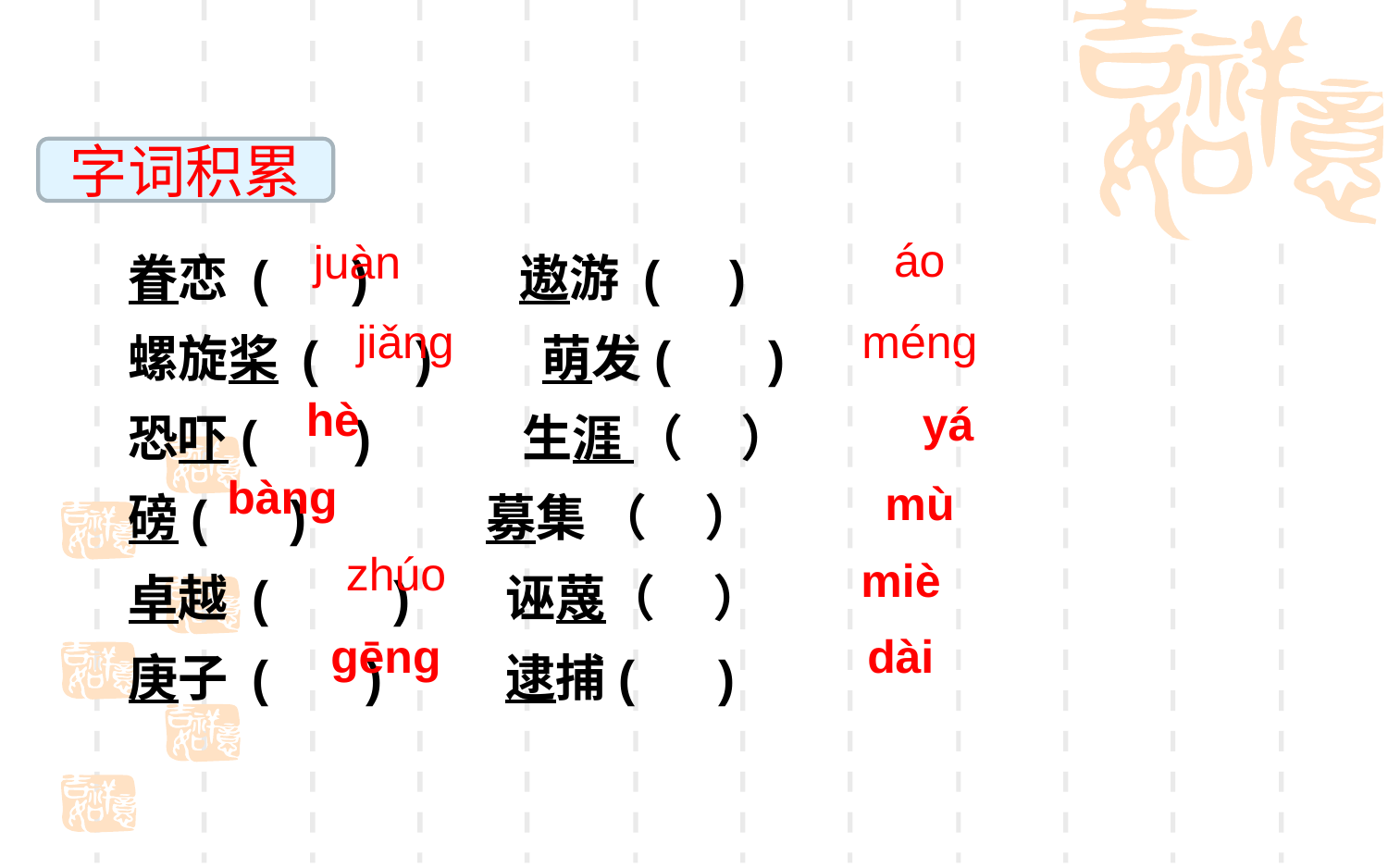

字词积累
áo
眷恋 (      )          遨游 (     )
螺旋桨 (       )       萌发(       )
恐吓(       )          生涯 （     ）
磅(      )            募集 （     ）
卓越 (         )      诬蔑（     ）
庚子 (       )        逮捕(      )
juàn
méng
jiǎng
hè
yá
bàng
mù
zhúo
miè
gēng
dài